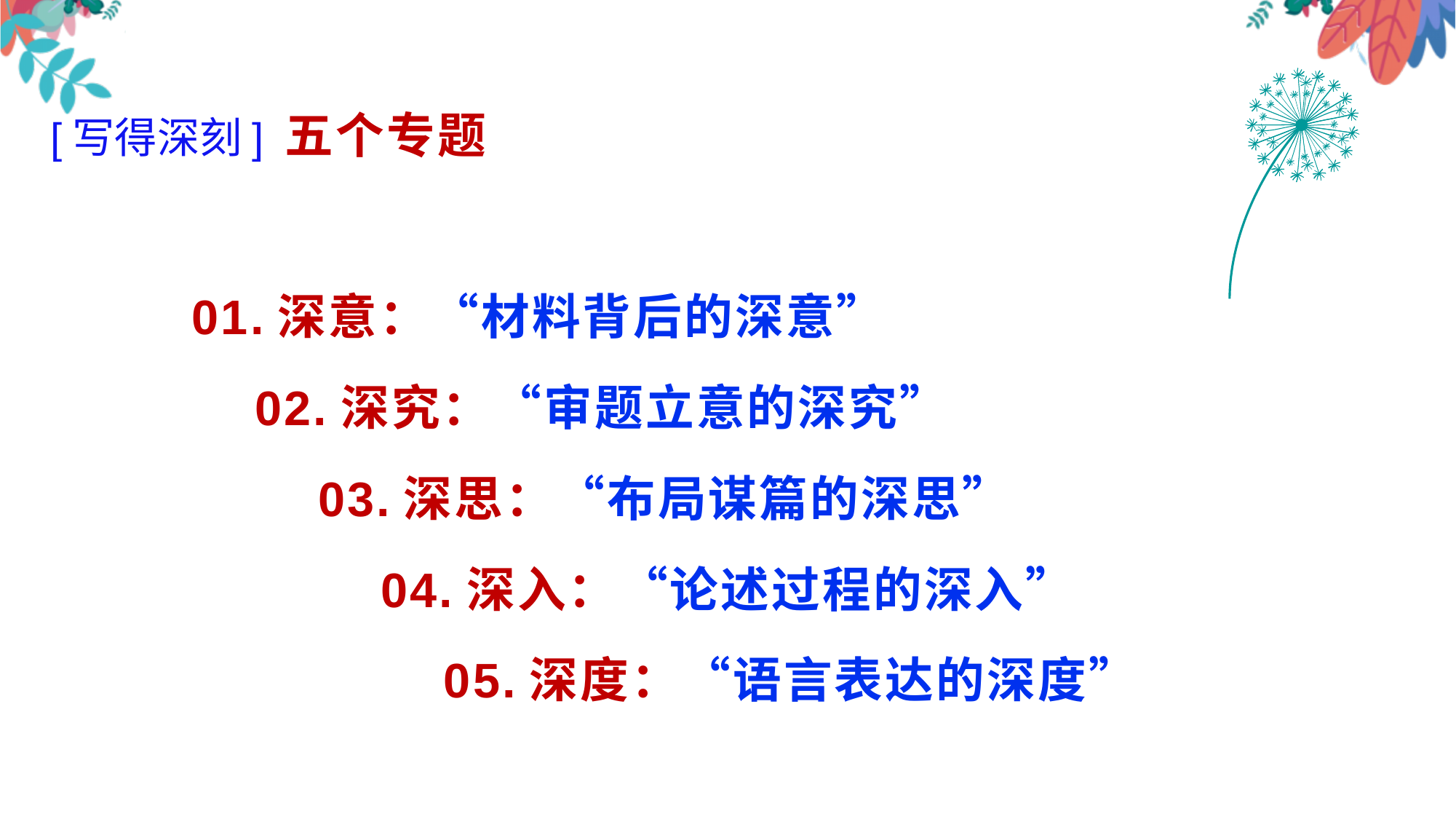

[写得深刻] 五个专题

         01.深意：“材料背后的深意”
             02.深究：“审题立意的深究”
                 03.深思：“布局谋篇的深思”
                     04.深入：“论述过程的深入”
                         05.深度：“语言表达的深度”